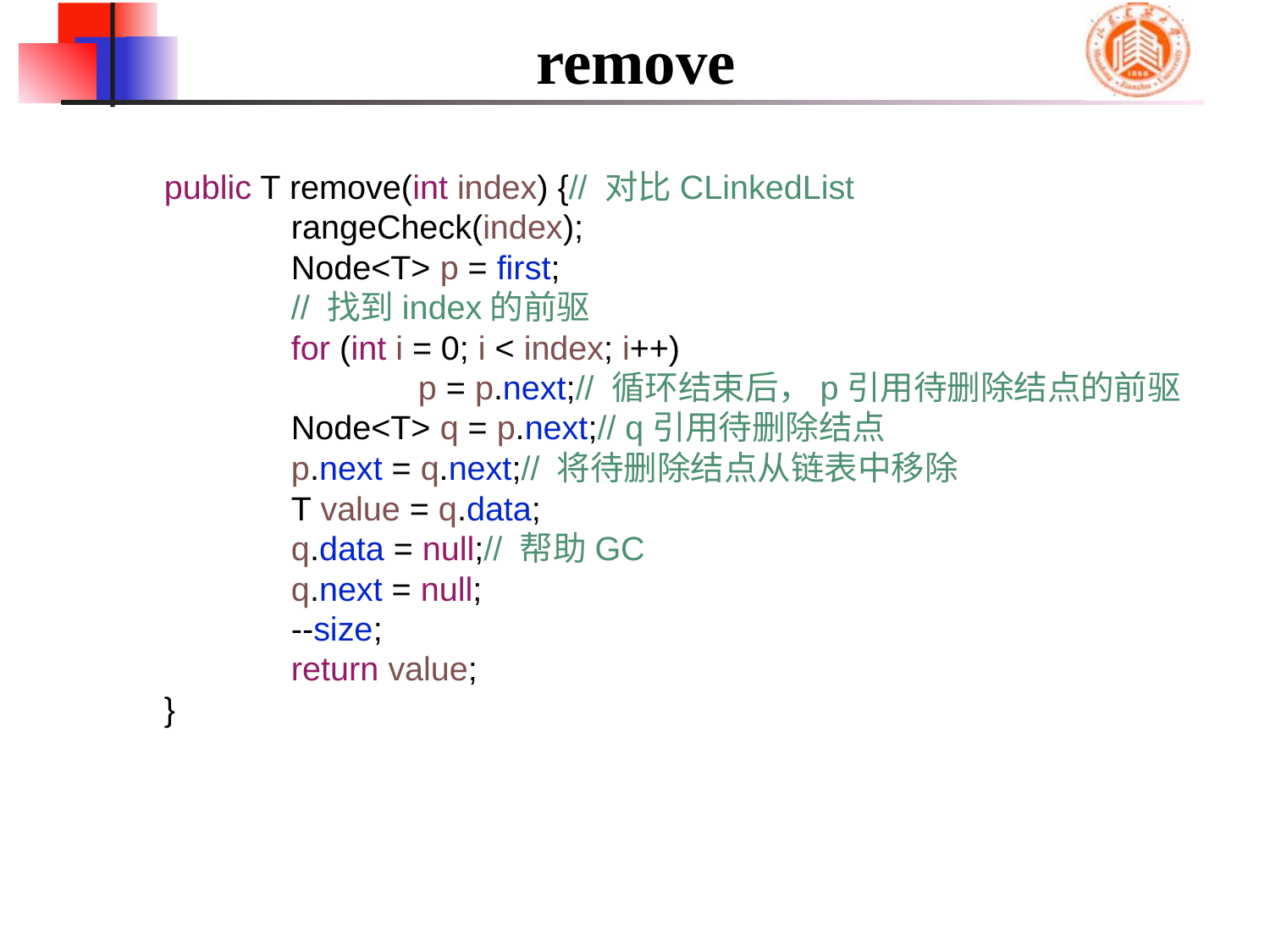

# remove
	public T remove(int index) {// 对比CLinkedList
		rangeCheck(index);
		Node<T> p = first;
		// 找到index的前驱
		for (int i = 0; i < index; i++)
			p = p.next;// 循环结束后，p引用待删除结点的前驱
		Node<T> q = p.next;// q引用待删除结点
		p.next = q.next;// 将待删除结点从链表中移除
		T value = q.data;
		q.data = null;// 帮助GC
		q.next = null;
		--size;
		return value;
	}